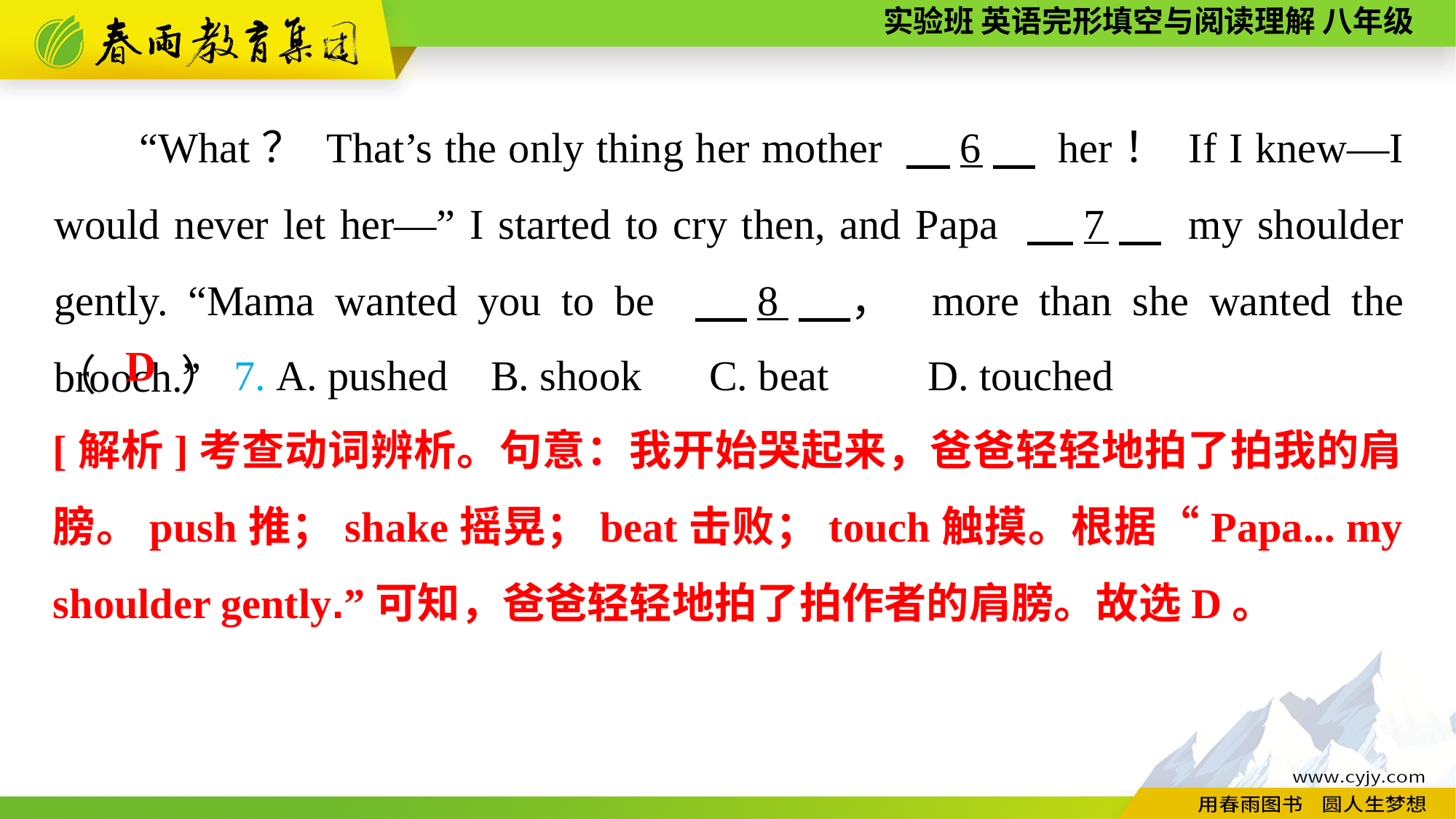

“What？ That’s the only thing her mother 　6　 her！ If I knew—I would never let her—” I started to cry then, and Papa 　7　 my shoulder gently. “Mama wanted you to be 　8　， more than she wanted the brooch.”
（　　）7. A. pushed	B. shook	C. beat	D. touched
D
[解析]考查动词辨析。句意：我开始哭起来，爸爸轻轻地拍了拍我的肩膀。push推；shake摇晃；beat击败；touch触摸。根据“Papa... my shoulder gently.”可知，爸爸轻轻地拍了拍作者的肩膀。故选D。